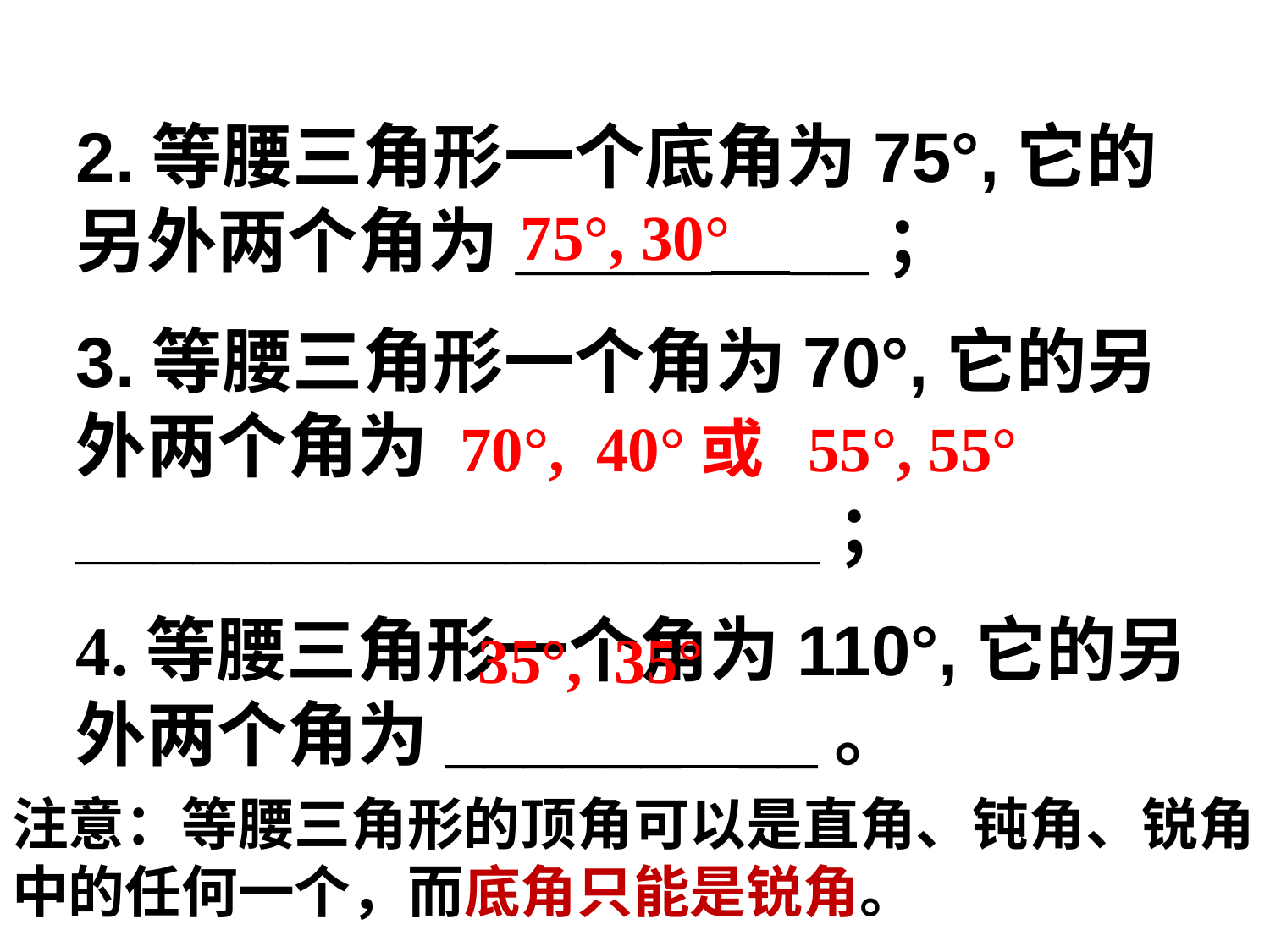

2.等腰三角形一个底角为75°,它的另外两个角为_____    __；
3.等腰三角形一个角为70°,它的另外两个角为___________________；
4.等腰三角形一个角为110°,它的另外两个角为______   __。
75°, 30°
70°,  40°或  55°, 55°
35°,  35°
注意：等腰三角形的顶角可以是直角、钝角、锐角中的任何一个，而底角只能是锐角。